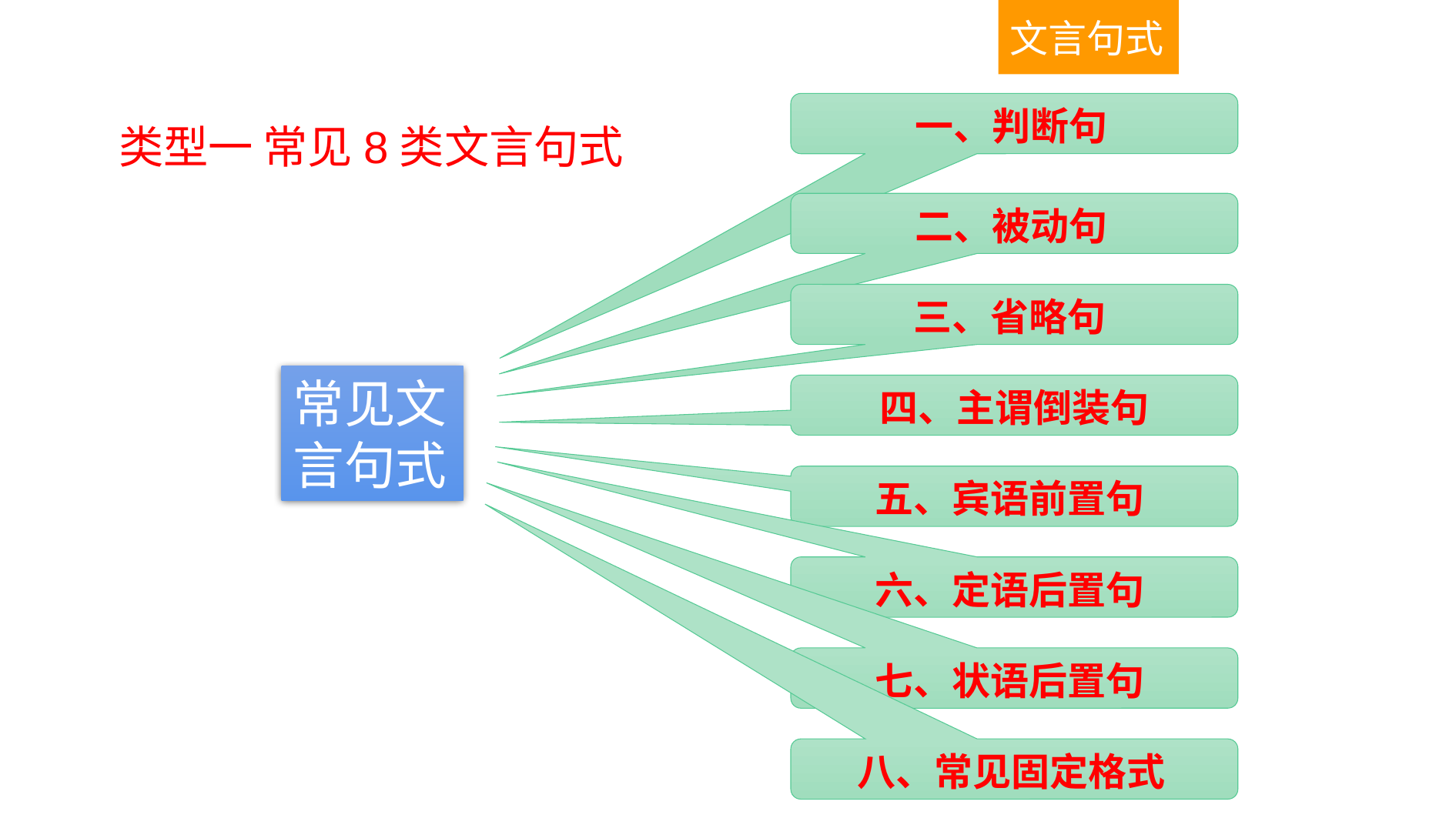

文言句式
一、判断句
类型一 常见8类文言句式
二、被动句
三、省略句
常见文言句式
四、主谓倒装句
五、宾语前置句
六、定语后置句
七、状语后置句
八、常见固定格式